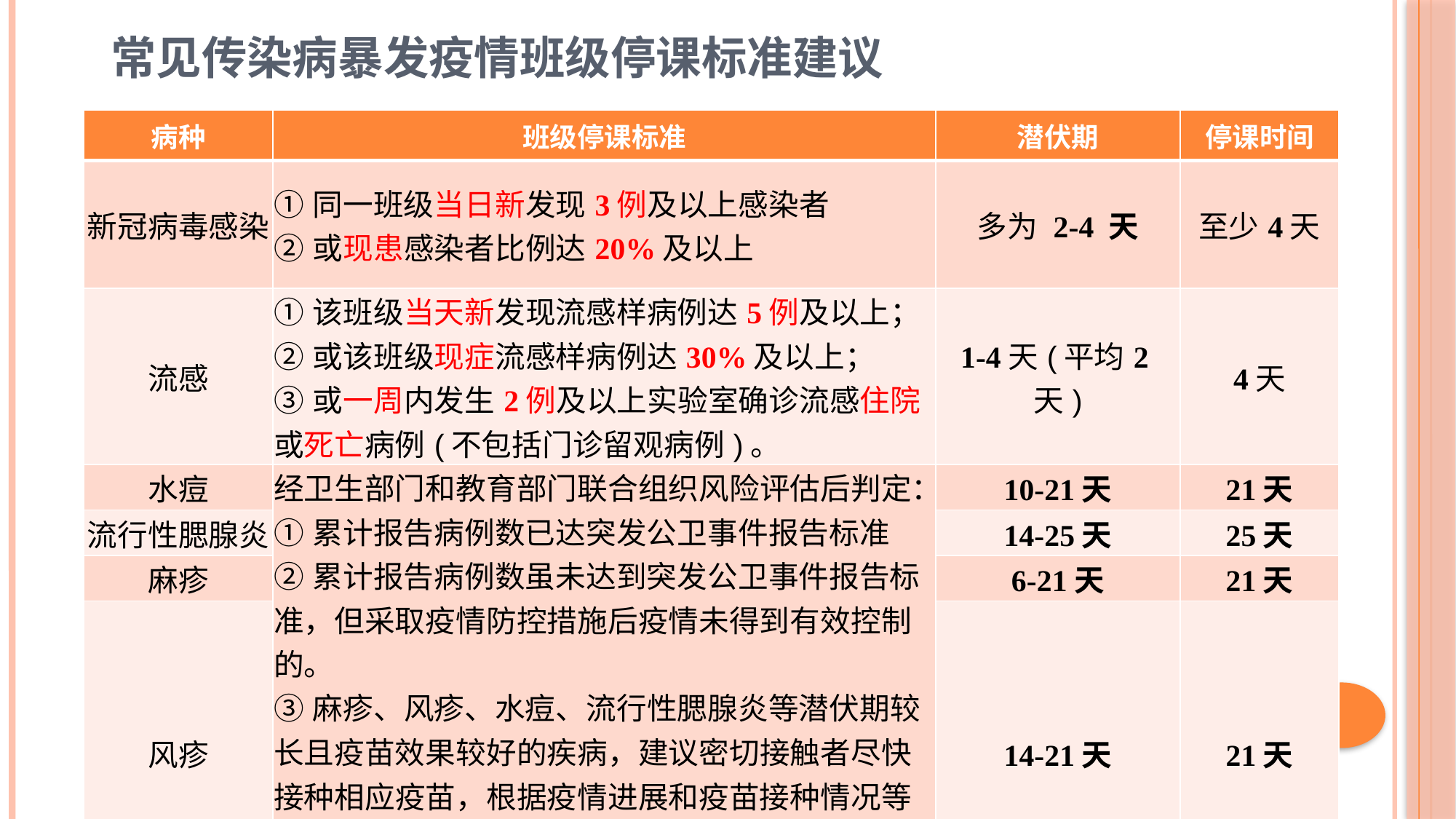

# 常见传染病暴发疫情班级停课标准建议
| 病种 | 班级停课标准 | 潜伏期 | 停课时间 |
| --- | --- | --- | --- |
| 新冠病毒感染 | ①同一班级当日新发现3例及以上感染者 ②或现患感染者比例达20%及以上 | 多为 2-4 天 | 至少4天 |
| 流感 | ①该班级当天新发现流感样病例达5例及以上； ②或该班级现症流感样病例达30%及以上； ③或一周内发生2例及以上实验室确诊流感住院或死亡病例(不包括门诊留观病例)。 | 1-4天(平均2天) | 4天 |
| 水痘 | 经卫生部门和教育部门联合组织风险评估后判定： ①累计报告病例数已达突发公卫事件报告标准 ②累计报告病例数虽未达到突发公卫事件报告标准，但采取疫情防控措施后疫情未得到有效控制的。 ③麻疹、风疹、水痘、流行性腮腺炎等潜伏期较长且疫苗效果较好的疾病，建议密切接触者尽快接种相应疫苗，根据疫情进展和疫苗接种情况等进行风险评估，决定是否缩短停课时间或取消停课。 | 10-21天 | 21天 |
| 流行性腮腺炎 |  | 14-25天 | 25天 |
| 麻疹 |  | 6-21天 | 21天 |
| 风疹 |  | 14-21天 | 21天 |